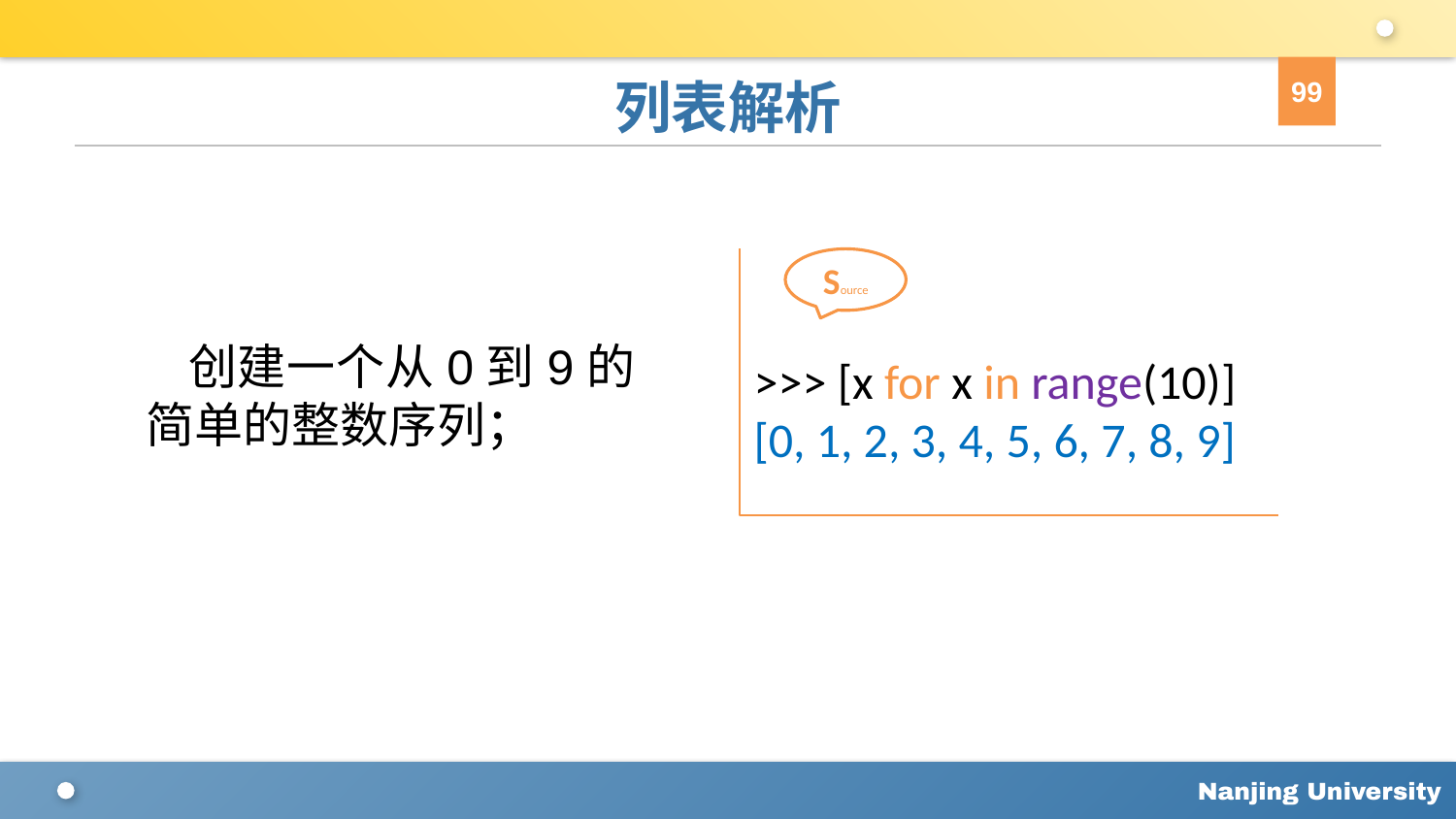

99
# 列表解析

>>> [x for x in range(10)]
[0, 1, 2, 3, 4, 5, 6, 7, 8, 9]
Source
创建一个从0到9的简单的整数序列；